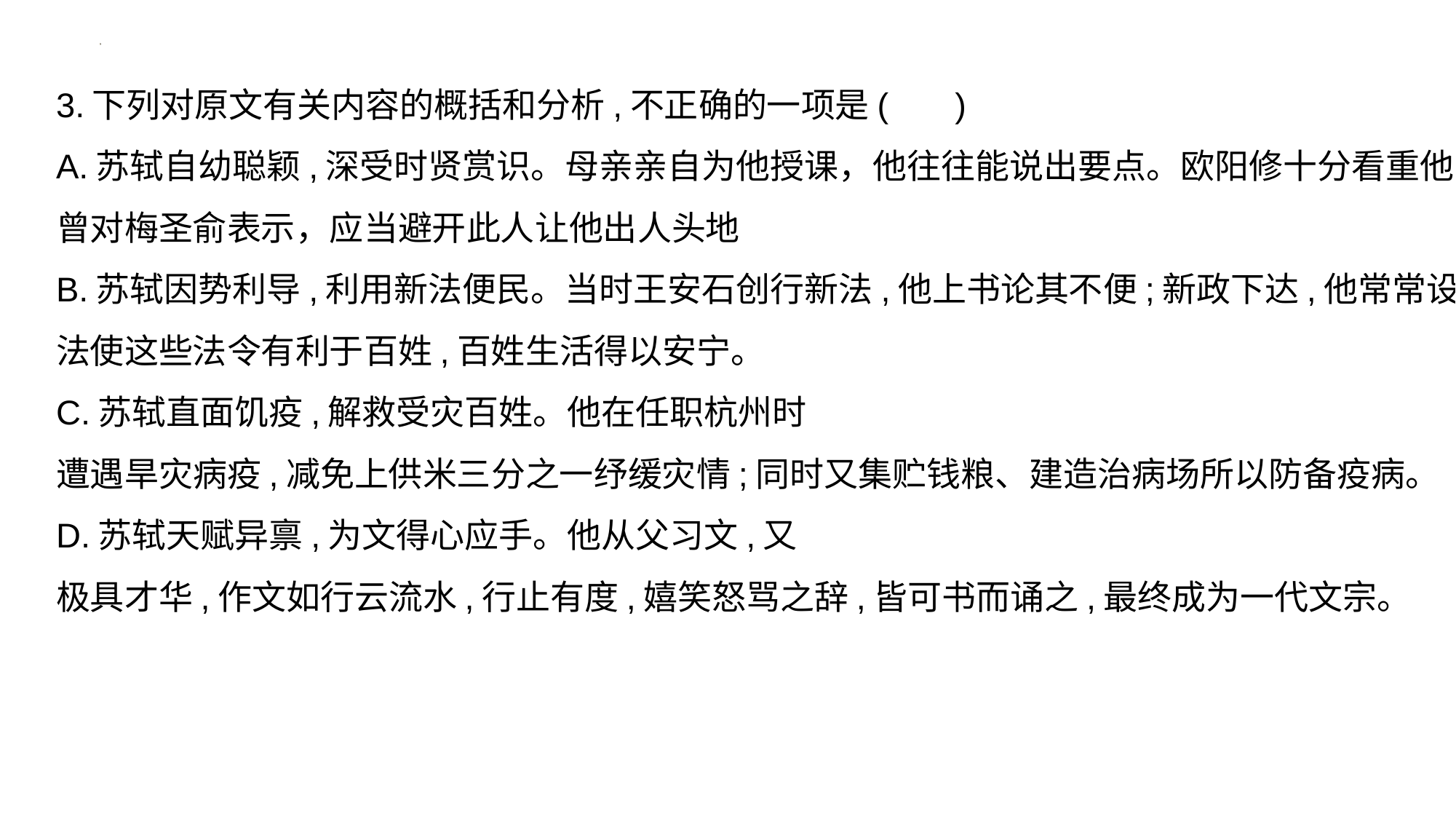

# 3.下列对原文有关内容的概括和分析,不正确的一项是(       ) A.苏轼自幼聪颖,深受时贤赏识。母亲亲自为他授课，他往往能说出要点。欧阳修十分看重他,曾对梅圣俞表示，应当避开此人让他出人头地 B.苏轼因势利导,利用新法便民。当时王安石创行新法,他上书论其不便;新政下达,他常常设法使这些法令有利于百姓,百姓生活得以安宁。 C.苏轼直面饥疫,解救受灾百姓。他在任职杭州时 遭遇旱灾病疫,减免上供米三分之一纾缓灾情;同时又集贮钱粮、建造治病场所以防备疫病。 D.苏轼天赋异禀,为文得心应手。他从父习文,又 极具才华,作文如行云流水,行止有度,嬉笑怒骂之辞,皆可书而诵之,最终成为一代文宗。